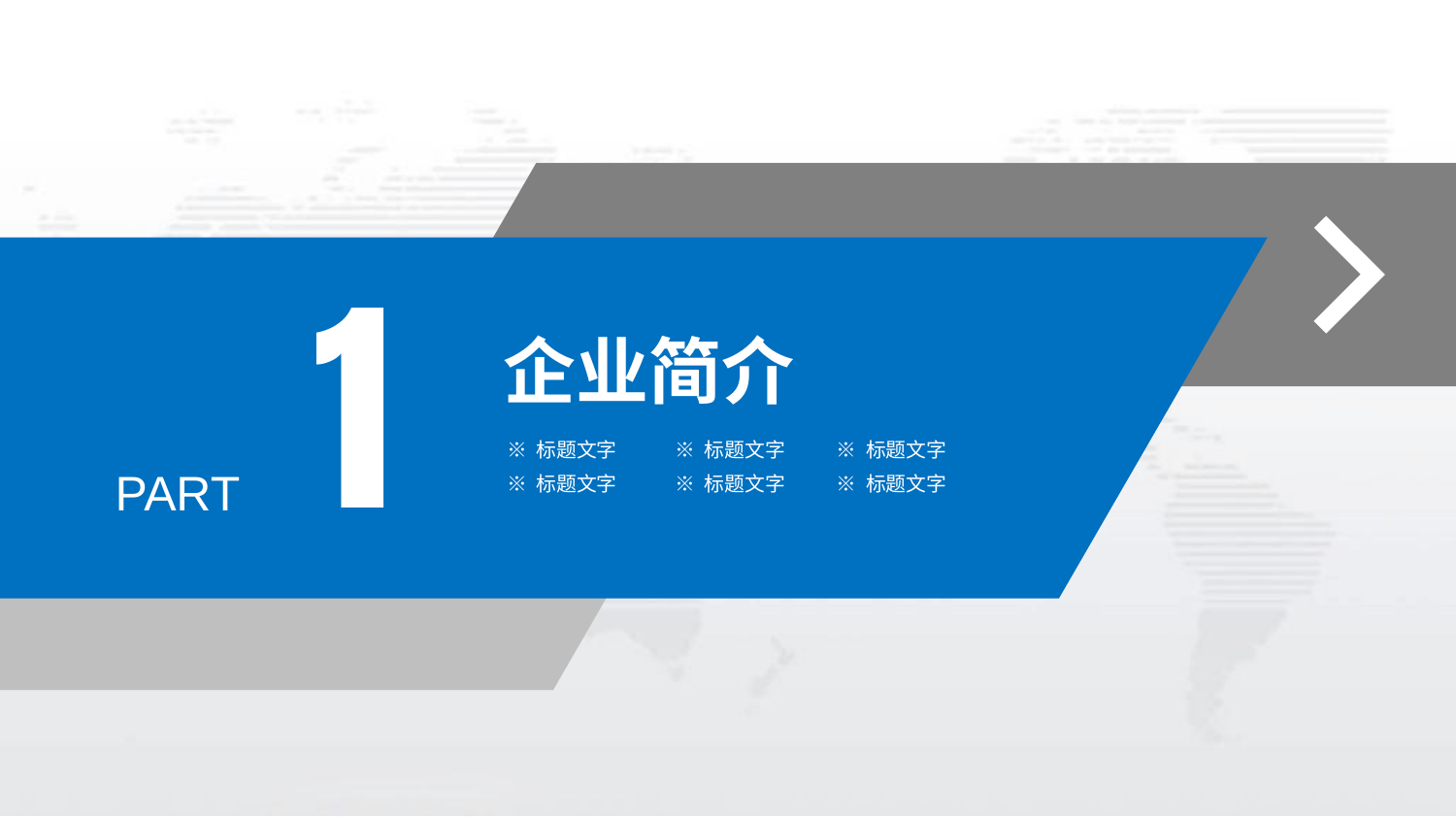

1
企业简介
※ 标题文字
※ 标题文字
※ 标题文字
PART

※ 标题文字
※ 标题文字
※ 标题文字